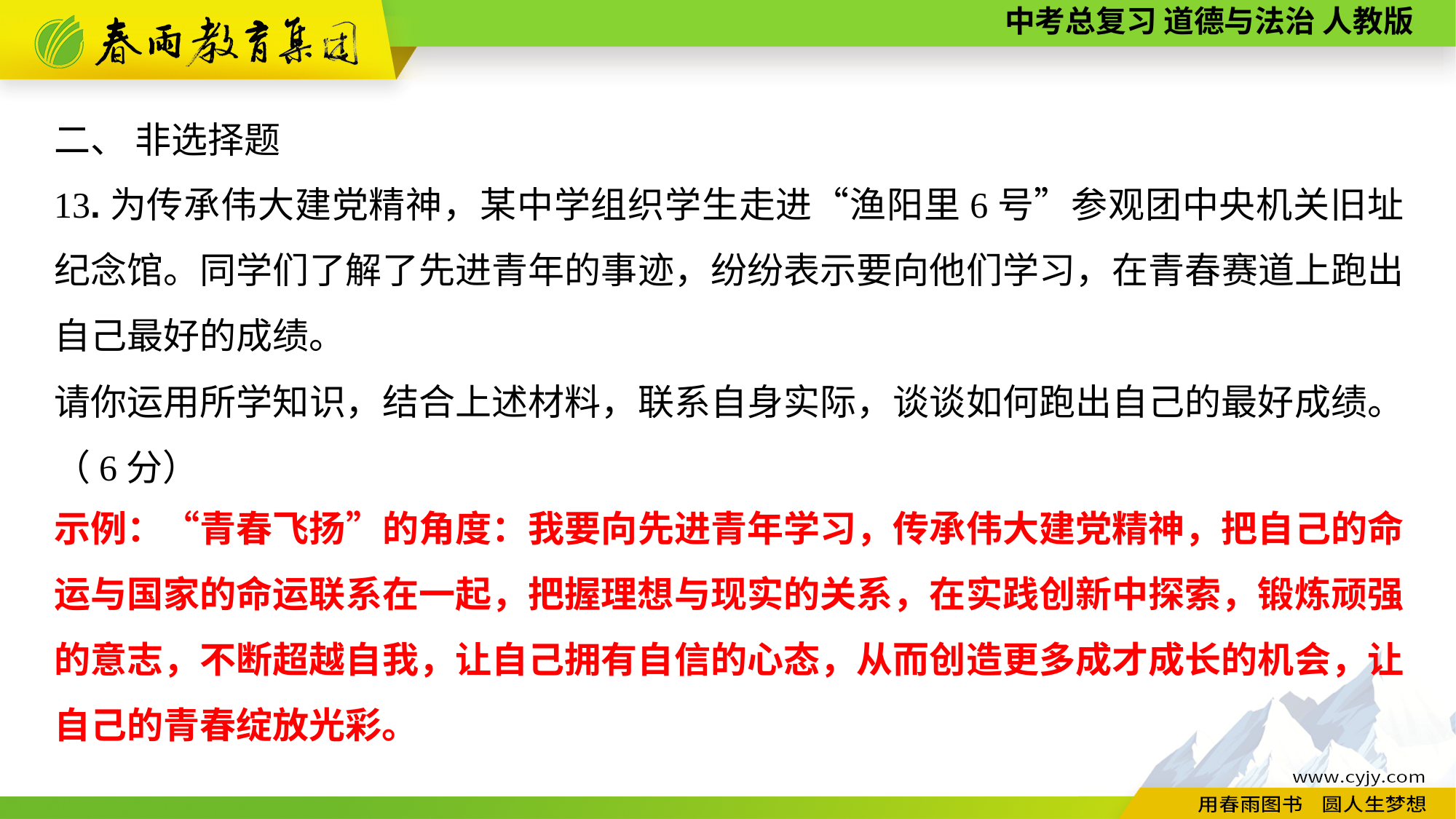

二、 非选择题
13.为传承伟大建党精神，某中学组织学生走进“渔阳里6号”参观团中央机关旧址纪念馆。同学们了解了先进青年的事迹，纷纷表示要向他们学习，在青春赛道上跑出自己最好的成绩。
请你运用所学知识，结合上述材料，联系自身实际，谈谈如何跑出自己的最好成绩。（6分）
示例：“青春飞扬”的角度：我要向先进青年学习，传承伟大建党精神，把自己的命运与国家的命运联系在一起，把握理想与现实的关系，在实践创新中探索，锻炼顽强的意志，不断超越自我，让自己拥有自信的心态，从而创造更多成才成长的机会，让自己的青春绽放光彩。